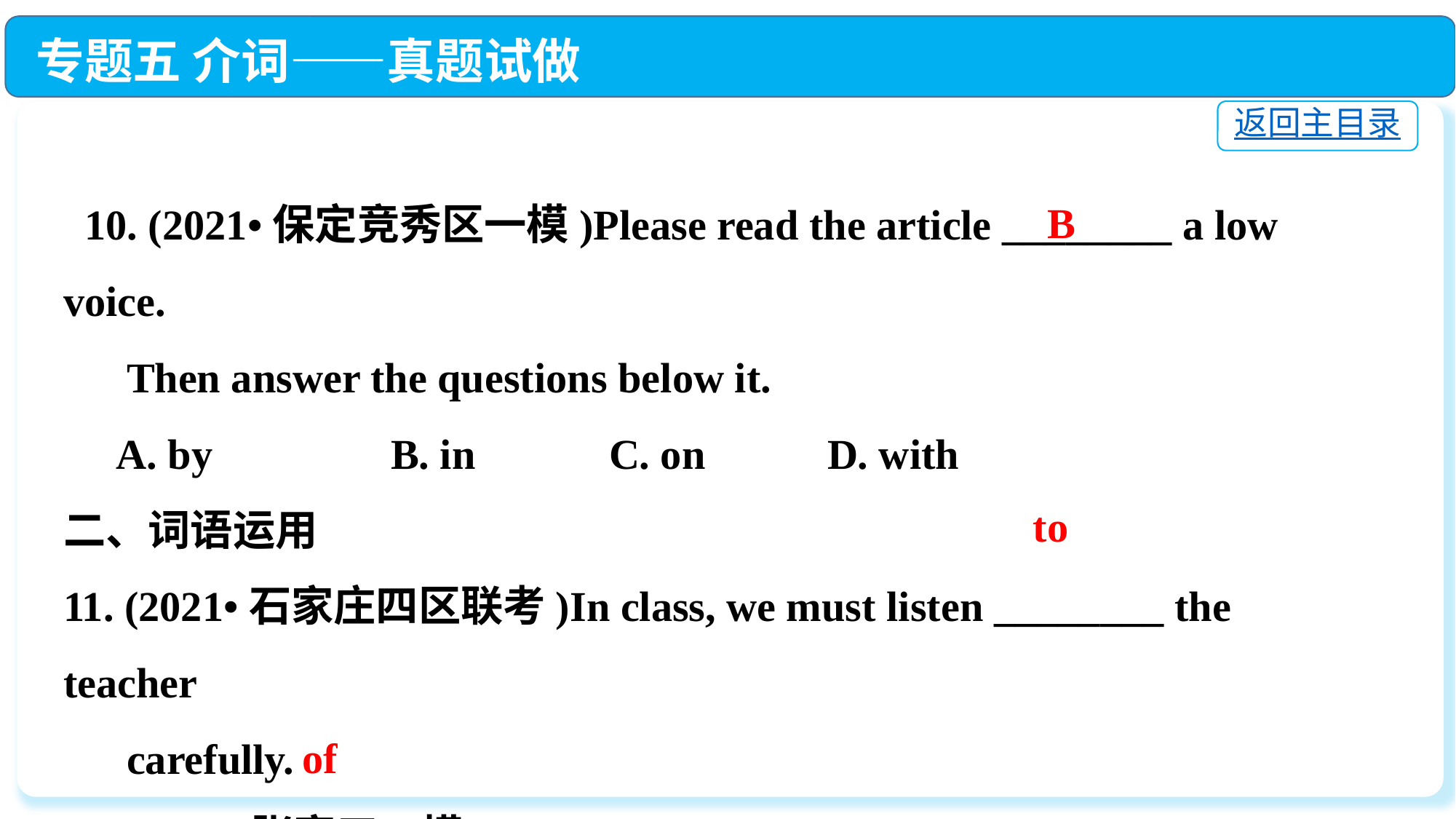

专题五 介词——真题试做
返回主目录

  10. (2021•保定竞秀区一模)Please read the article ________ a low voice.
      Then answer the questions below it.
     A. by		B. in		C. on		D. with
二、词语运用
11. (2021•石家庄四区联考)In class, we must listen ________ the teacher
      carefully.
12. (2021•张家口一模)Everyone thought the speech was great and I was
      proud ________ myself.
B
to
of